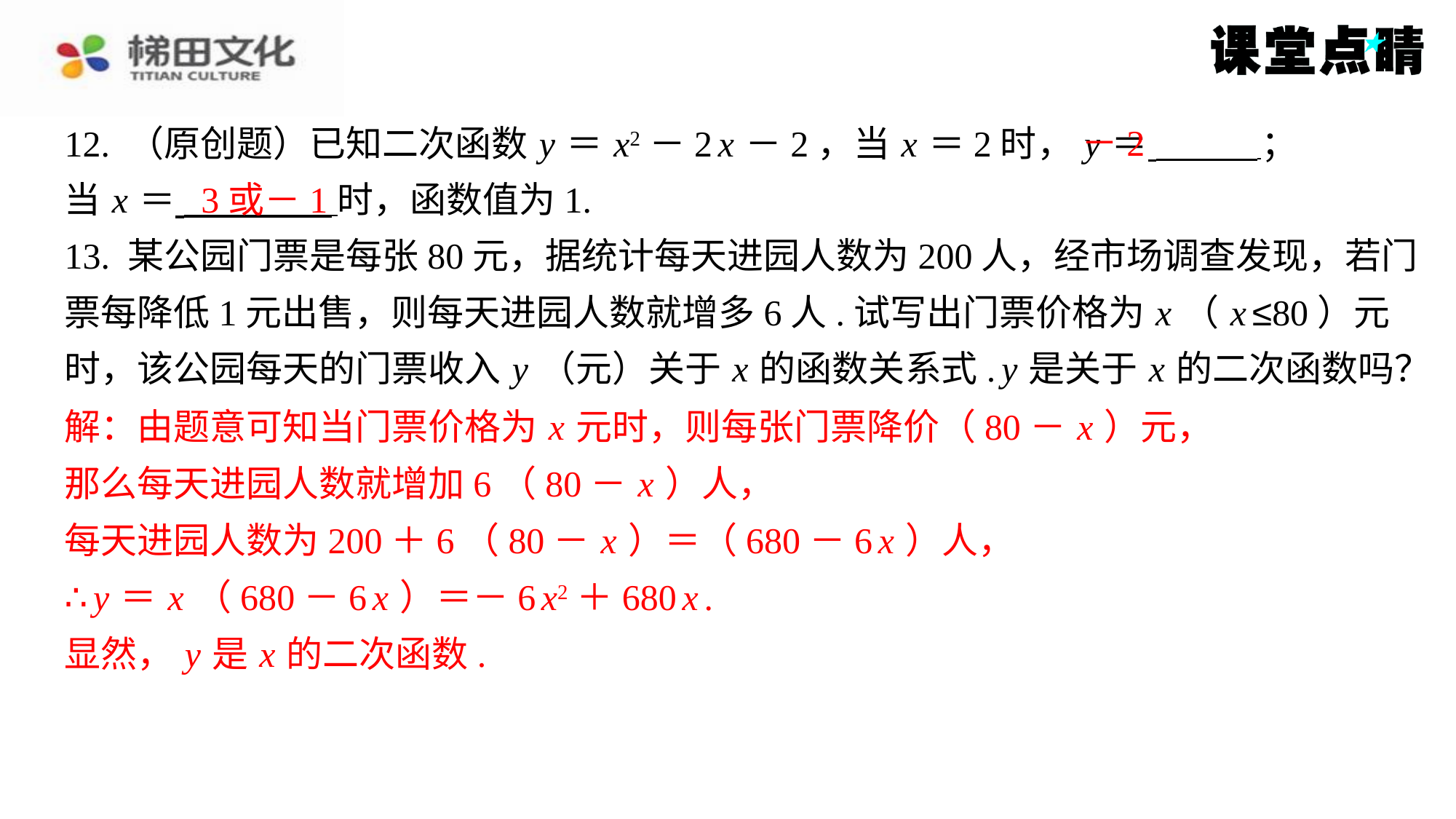

－2
12. （原创题）已知二次函数 y ＝ x2－2 x －2，当 x ＝2时， y ＝                 ⁠；
当 x ＝                        时，函数值为1.
13. 某公园门票是每张80元，据统计每天进园人数为200人，经市场调查发现，若门
票每降低1元出售，则每天进园人数就增多6人.试写出门票价格为 x （ x ≤80）元
时，该公园每天的门票收入 y （元）关于 x 的函数关系式. y 是关于 x 的二次函数吗？
解：由题意可知当门票价格为 x 元时，则每张门票降价（80－ x ）元，
那么每天进园人数就增加6（80－ x ）人，
每天进园人数为200＋6（80－ x ）＝（680－6 x ）人，
∴ y ＝ x （680－6 x ）＝－6 x2＋680 x .
显然， y 是 x 的二次函数.
3或－1
解：由题意可知当门票价格为 x 元时，则每张门票降价（80－ x ）元，
那么每天进园人数就增加6（80－ x ）人，
每天进园人数为200＋6（80－ x ）＝（680－6 x ）人，
∴ y ＝ x （680－6 x ）＝－6 x2＋680 x .
显然， y 是 x 的二次函数.